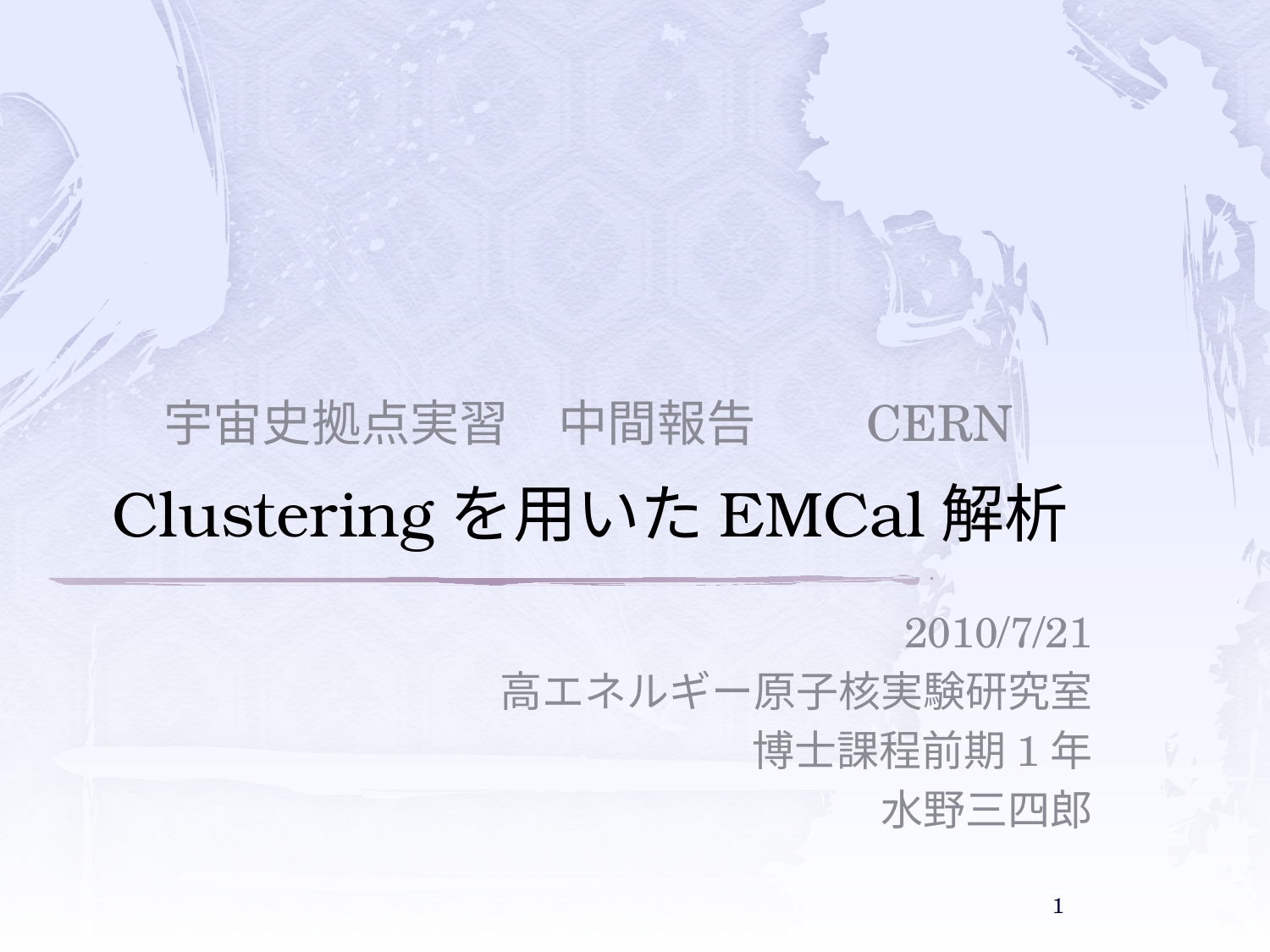

宇宙史拠点実習　中間報告　　CERN
# Clusteringを用いたEMCal解析
2010/7/21
高エネルギー原子核実験研究室
博士課程前期1年
水野三四郎
1